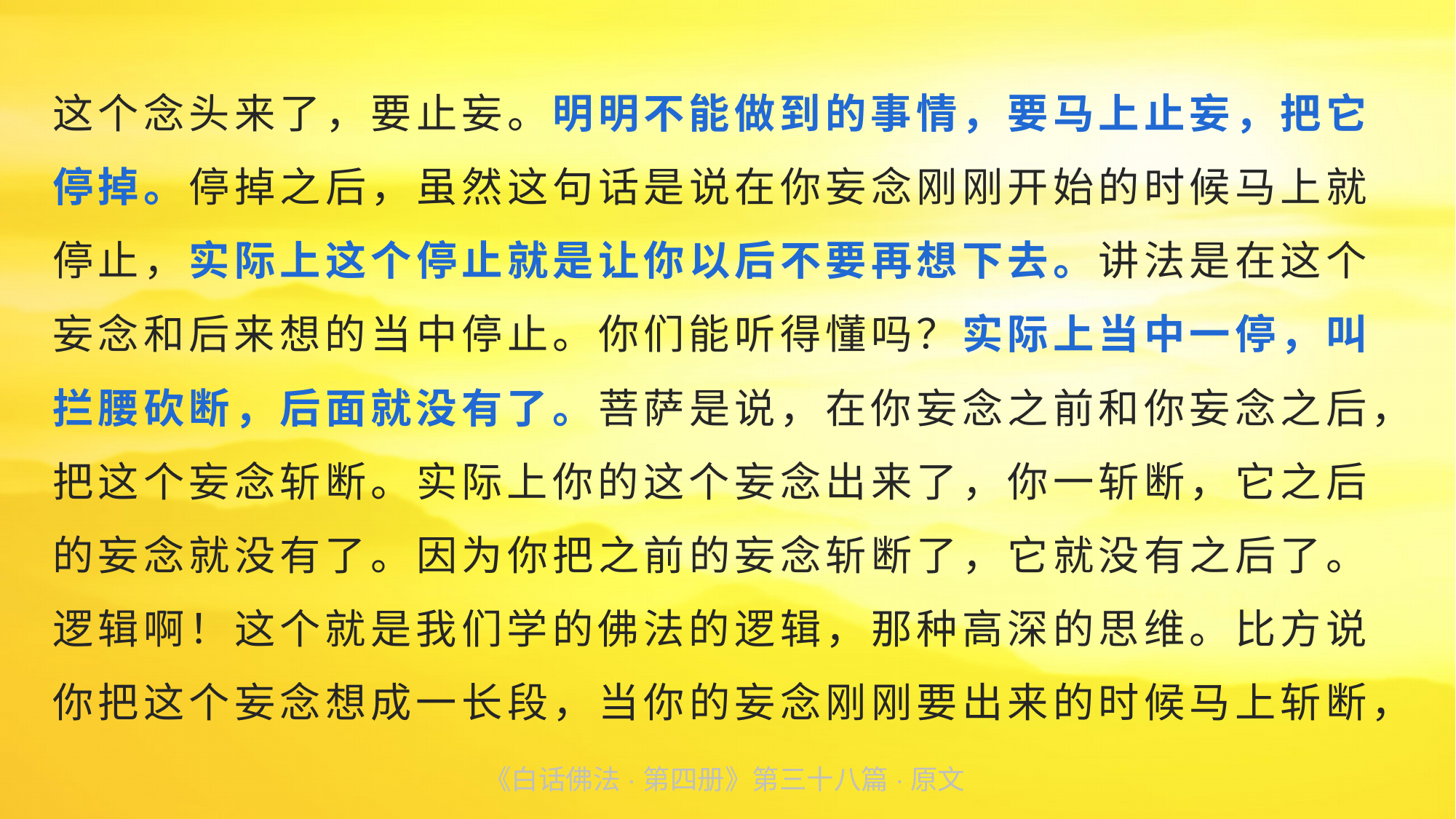

这个念头来了，要止妄。明明不能做到的事情，要马上止妄，把它停掉。停掉之后，虽然这句话是说在你妄念刚刚开始的时候马上就停止，实际上这个停止就是让你以后不要再想下去。讲法是在这个妄念和后来想的当中停止。你们能听得懂吗？实际上当中一停，叫拦腰砍断，后面就没有了。菩萨是说，在你妄念之前和你妄念之后，把这个妄念斩断。实际上你的这个妄念出来了，你一斩断，它之后的妄念就没有了。因为你把之前的妄念斩断了，它就没有之后了。逻辑啊！这个就是我们学的佛法的逻辑，那种高深的思维。比方说你把这个妄念想成一长段，当你的妄念刚刚要出来的时候马上斩断，
《白话佛法·第四册》第三十八篇·原文